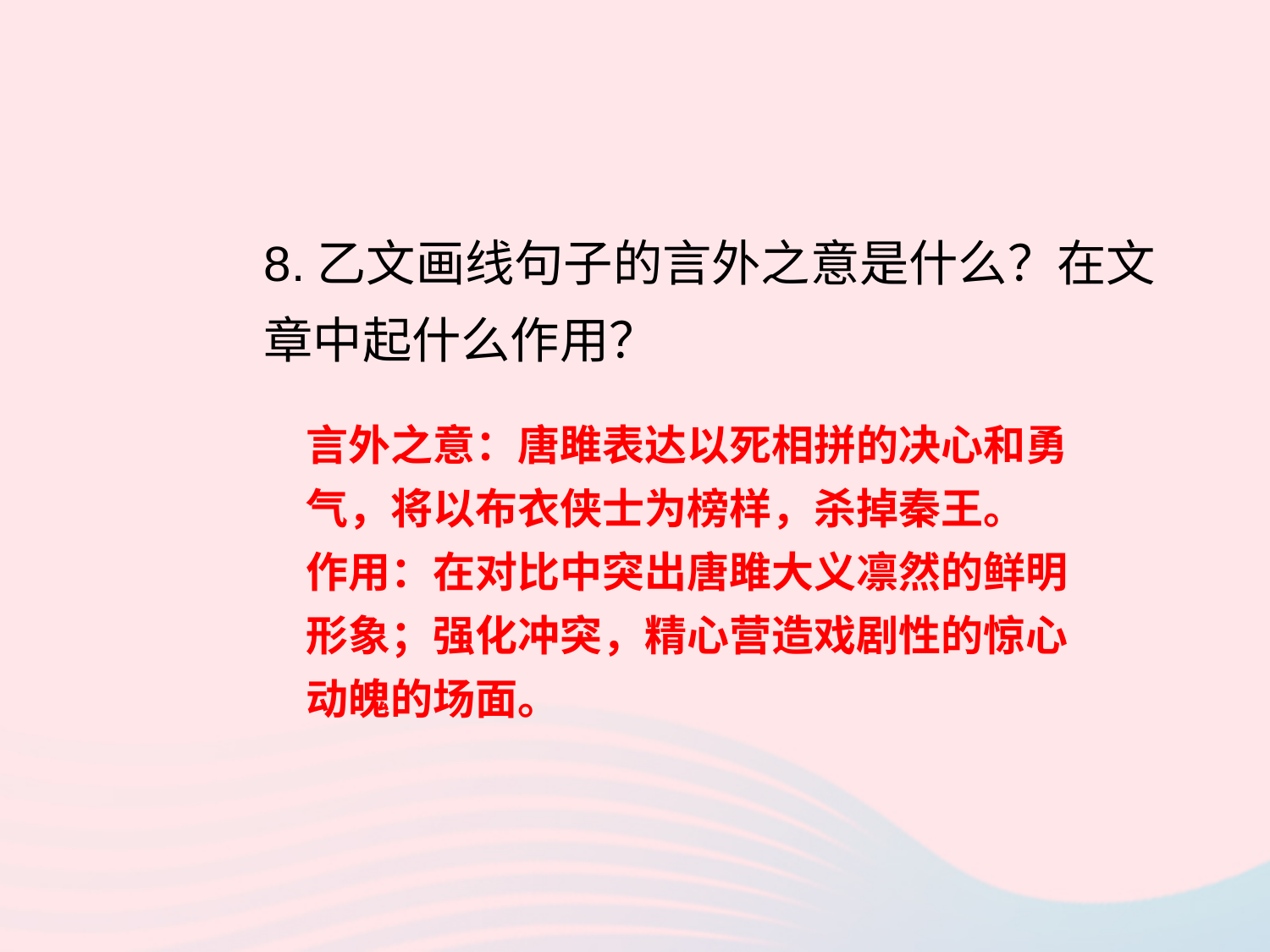

8.乙文画线句子的言外之意是什么？在文章中起什么作用？
言外之意：唐雎表达以死相拼的决心和勇气，将以布衣侠士为榜样，杀掉秦王。
作用：在对比中突出唐雎大义凛然的鲜明形象；强化冲突，精心营造戏剧性的惊心动魄的场面。